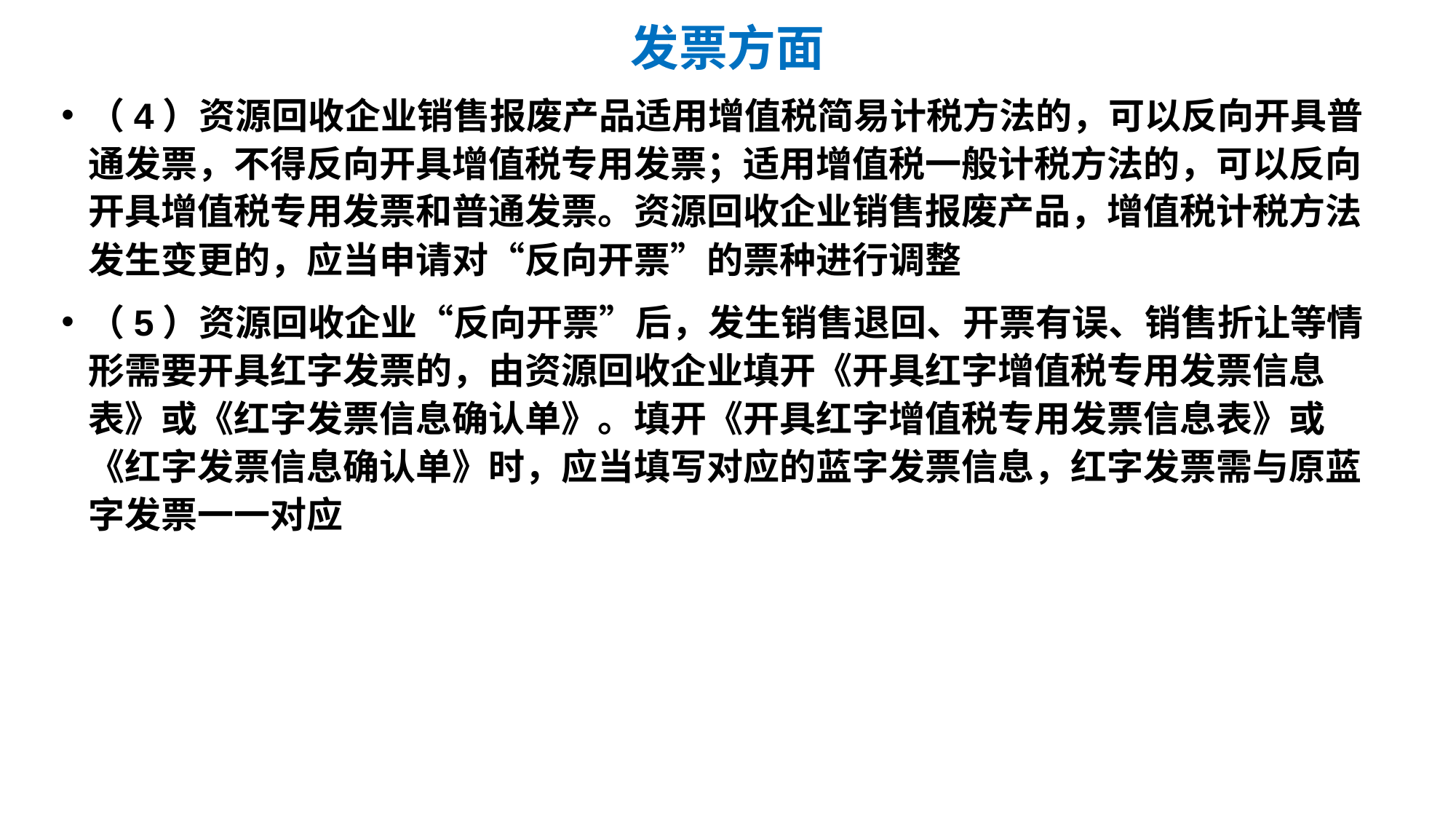

# 发票方面
（4）资源回收企业销售报废产品适用增值税简易计税方法的，可以反向开具普通发票，不得反向开具增值税专用发票；适用增值税一般计税方法的，可以反向开具增值税专用发票和普通发票。资源回收企业销售报废产品，增值税计税方法发生变更的，应当申请对“反向开票”的票种进行调整
（5）资源回收企业“反向开票”后，发生销售退回、开票有误、销售折让等情形需要开具红字发票的，由资源回收企业填开《开具红字增值税专用发票信息表》或《红字发票信息确认单》。填开《开具红字增值税专用发票信息表》或《红字发票信息确认单》时，应当填写对应的蓝字发票信息，红字发票需与原蓝字发票一一对应